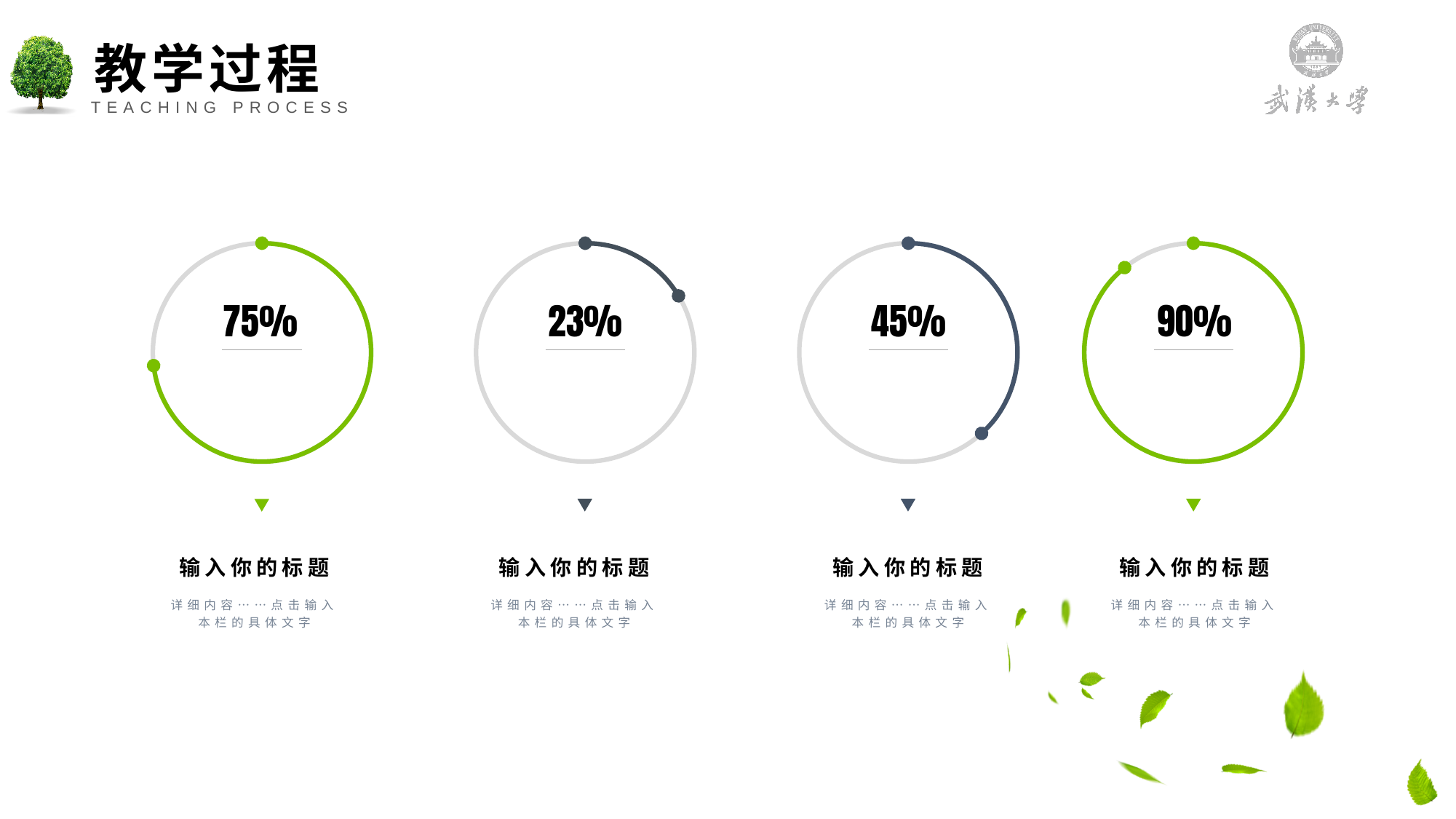

教学过程
TEACHING PROCESS

75%
23%
45%
90%

输入你的标题
详细内容……点击输入本栏的具体文字
输入你的标题
详细内容……点击输入本栏的具体文字
输入你的标题
详细内容……点击输入本栏的具体文字
输入你的标题
详细内容……点击输入本栏的具体文字